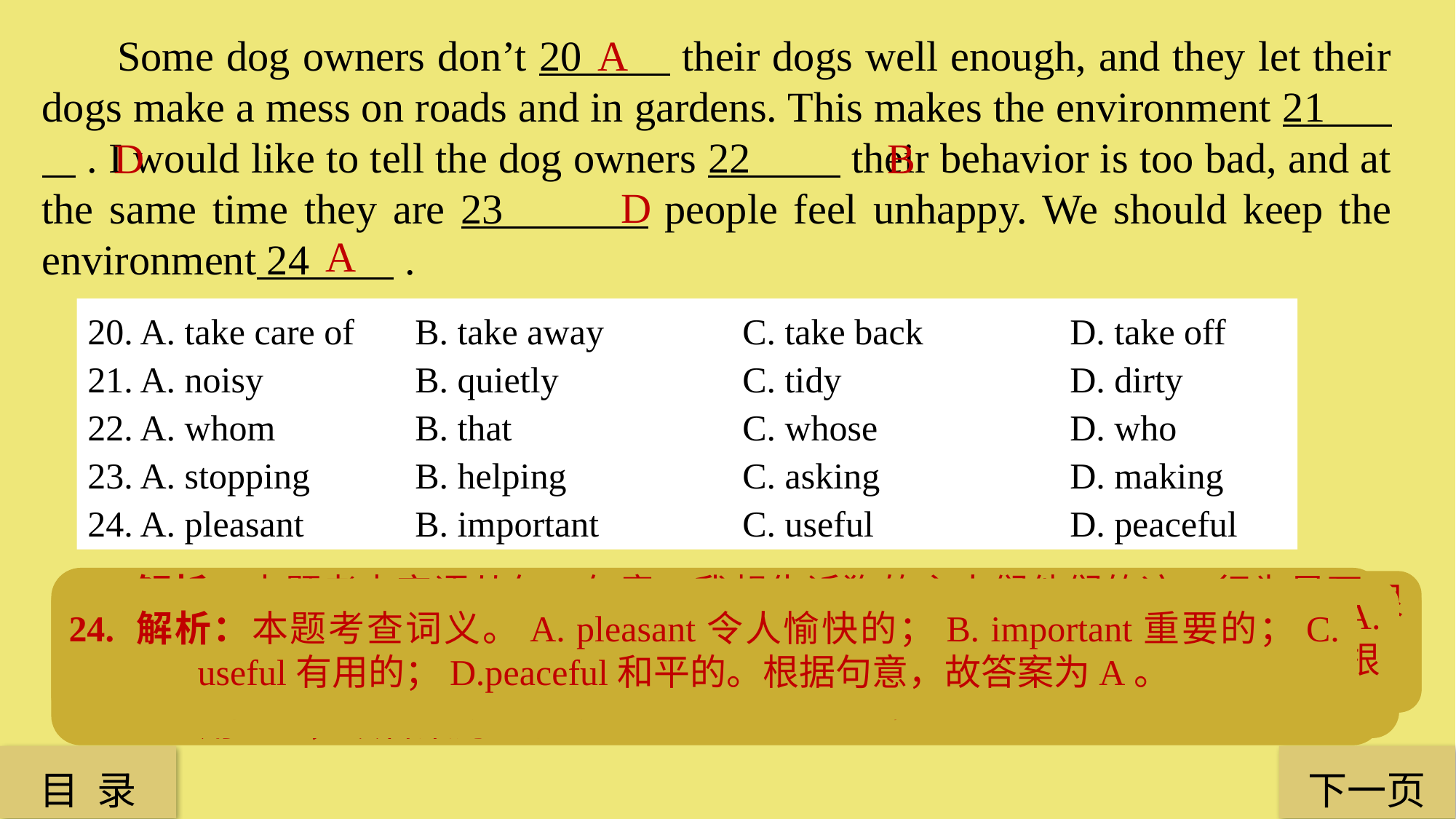

Some dog owners don’t 20        their dogs well enough, and they let their dogs make a mess on roads and in gardens. This makes the environment 21           . I would like to tell the dog owners 22         their behavior is too bad, and at the same time they are 23          people feel unhappy. We should keep the environment 24         .
A
D
B
D
A
20. A. take care of	B. take away 	 	C. take back	 	D. take off
21. A. noisy 		B. quietly 		C. tidy 			D. dirty
22. A. whom 		B. that 			C. whose 		D. who
23. A. stopping 	B. helping		C. asking 		D. making
24. A. pleasant 	B. important 		C. useful 		D. peaceful
22. 解析：本题考查宾语从句。句意：我想告诉狗的主人们他们的这一行为是不好的。Whom谁，表人，宾格；that无意义，只起引导作用；whose谁的，作定语；who谁，表人，作主语。此处引导宾语从句，只陈述事实，用that，故答案为B。
21. 解析：本题考查词义。句意：他们让狗在路上和花园里大便，这让环境变得很脏。A. noisy吵闹的；B. quietly安静地；C. tidy整洁的；D. dirty脏的。根据前一句可知狗的粪便污染环境，故答案为D。
24. 解析：本题考查词义。A. pleasant令人愉快的；B. important重要的；C. useful有用的；D.peaceful和平的。根据句意，故答案为A。
20. 解析：本题考查固定短语。句意：一些狗的主人没有照顾好他们的狗。A. take care of照顾；B. take away带走；C. take back取回；D. take off脱下。根据句意，故答案为A。
23. 解析：本题考查make的用法。句意：同时，他们让人们感到不愉快。A. stopping停止；B. helping帮助；C. asking要求；D. making使；让。根据feel是动词原形可知用make sb. do 结构，故答案为D。